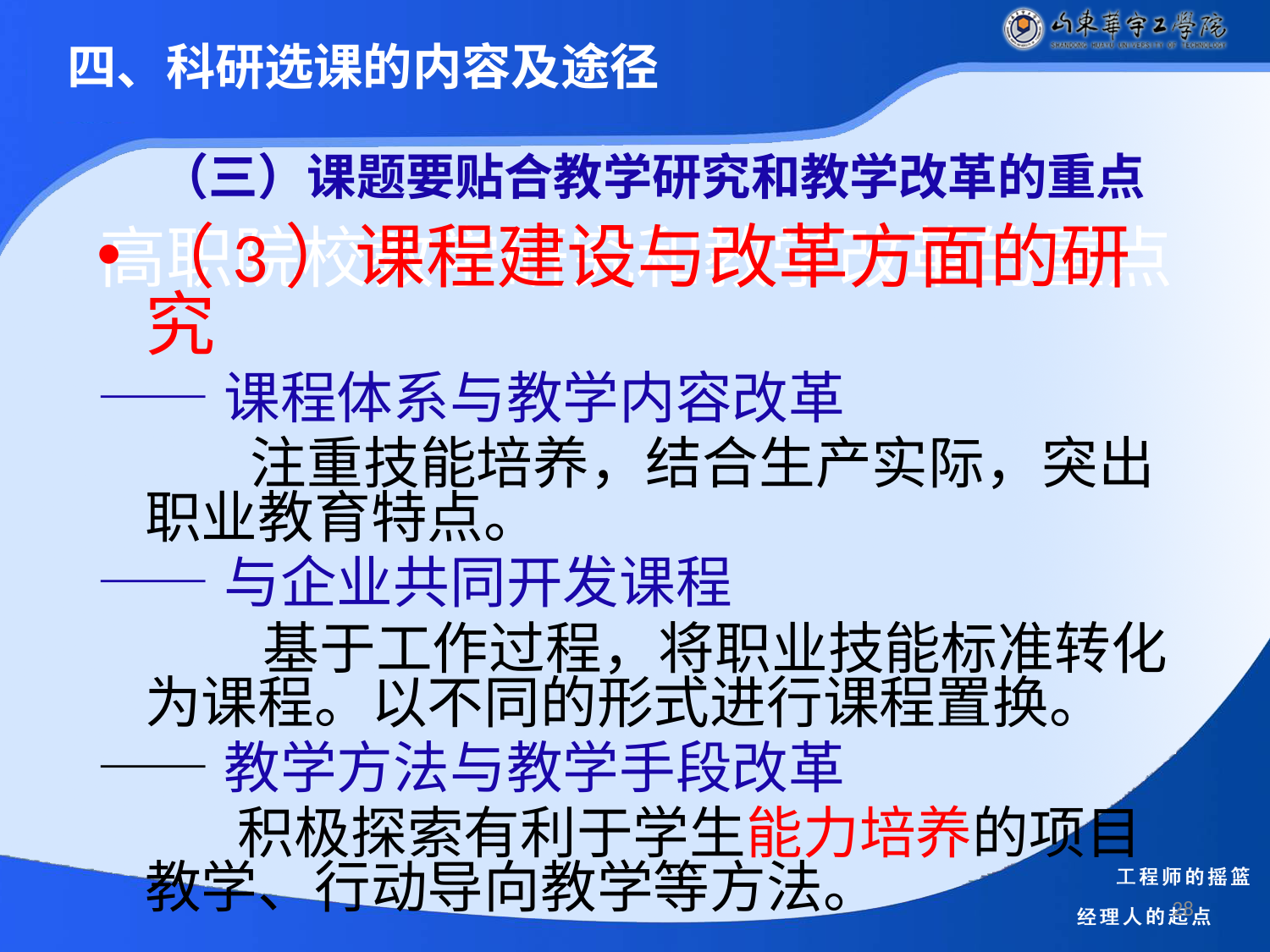

四、科研选课的内容及途径
（三）课题要贴合教学研究和教学改革的重点
# 高职院校教学研究和教学改革的重点
（3）课程建设与改革方面的研究
——课程体系与教学内容改革
           注重技能培养，结合生产实际，突出职业教育特点。
——与企业共同开发课程
            基于工作过程，将职业技能标准转化为课程。以不同的形式进行课程置换。
——教学方法与教学手段改革
          积极探索有利于学生能力培养的项目教学、行动导向教学等方法。
28